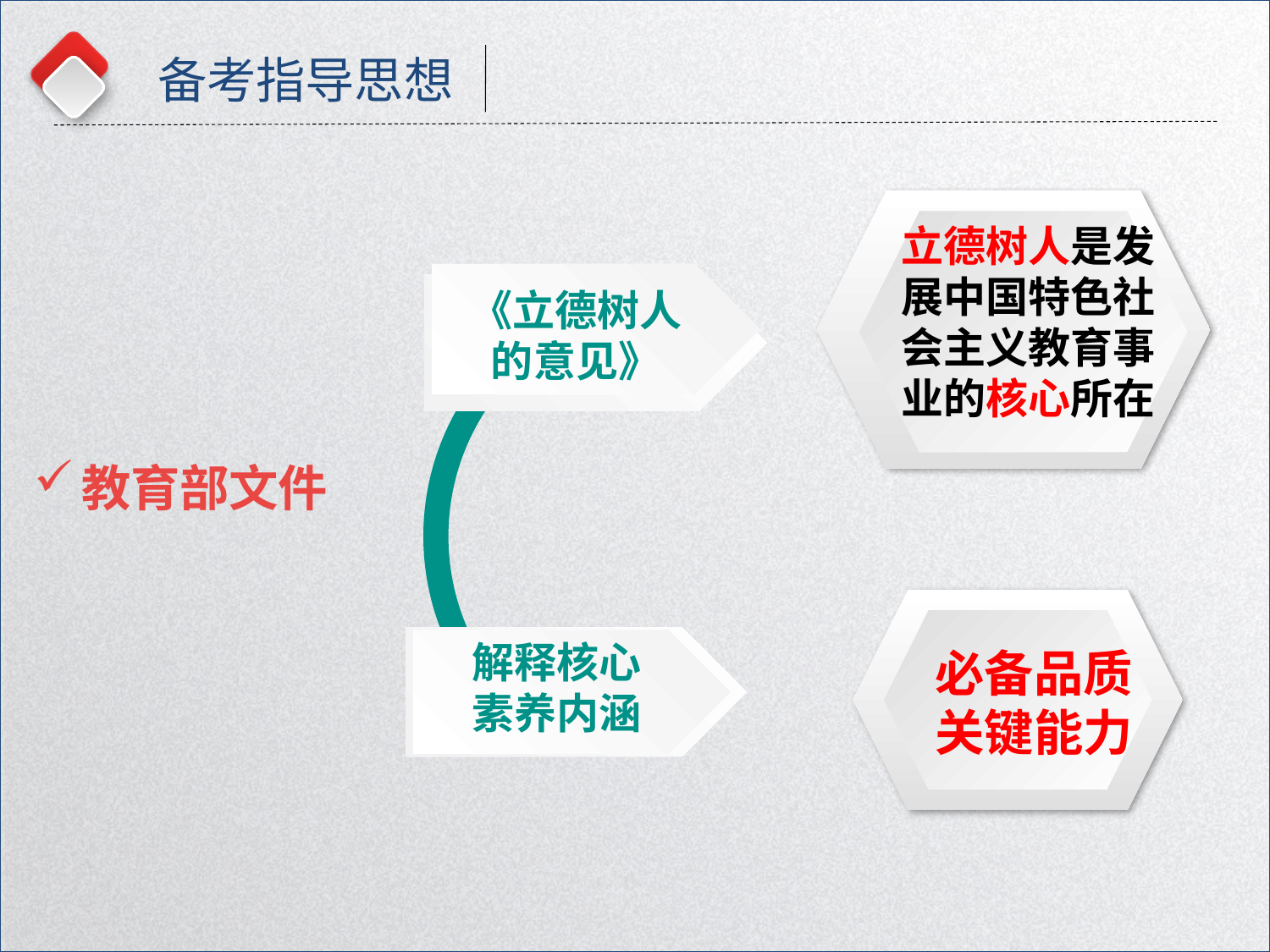

备考指导思想

立德树人是发展中国特色社会主义教育事业的核心所在

《立德树人的意见》

教育部文件

必备品质
关键能力

解释核心
素养内涵